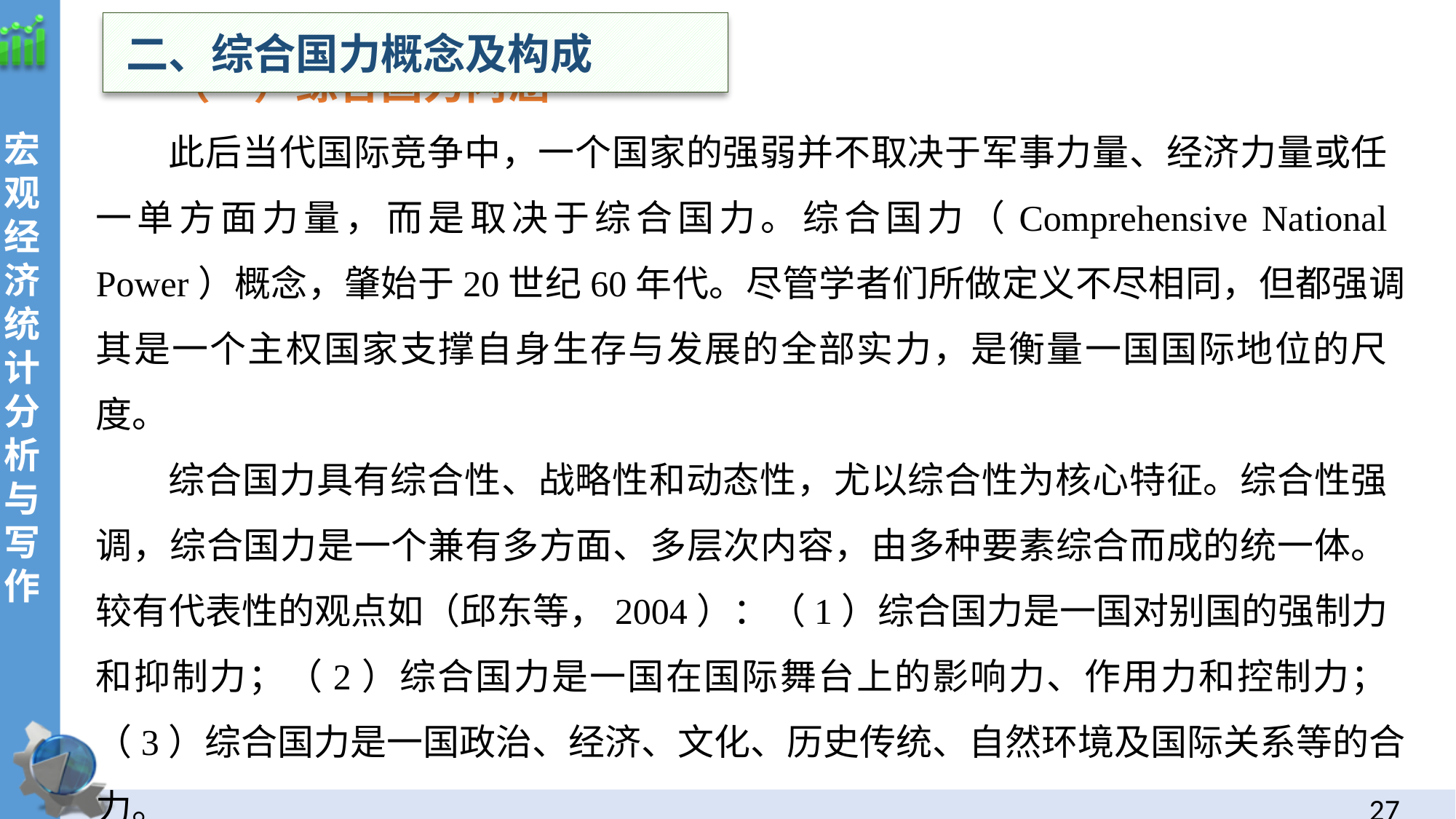

二、综合国力概念及构成
（一）综合国力内涵
此后当代国际竞争中，一个国家的强弱并不取决于军事力量、经济力量或任一单方面力量，而是取决于综合国力。综合国力（Comprehensive National Power）概念，肇始于20世纪60年代。尽管学者们所做定义不尽相同，但都强调其是一个主权国家支撑自身生存与发展的全部实力，是衡量一国国际地位的尺度。
综合国力具有综合性、战略性和动态性，尤以综合性为核心特征。综合性强调，综合国力是一个兼有多方面、多层次内容，由多种要素综合而成的统一体。较有代表性的观点如（邱东等，2004）：（1）综合国力是一国对别国的强制力和抑制力；（2）综合国力是一国在国际舞台上的影响力、作用力和控制力；（3）综合国力是一国政治、经济、文化、历史传统、自然环境及国际关系等的合力。
27